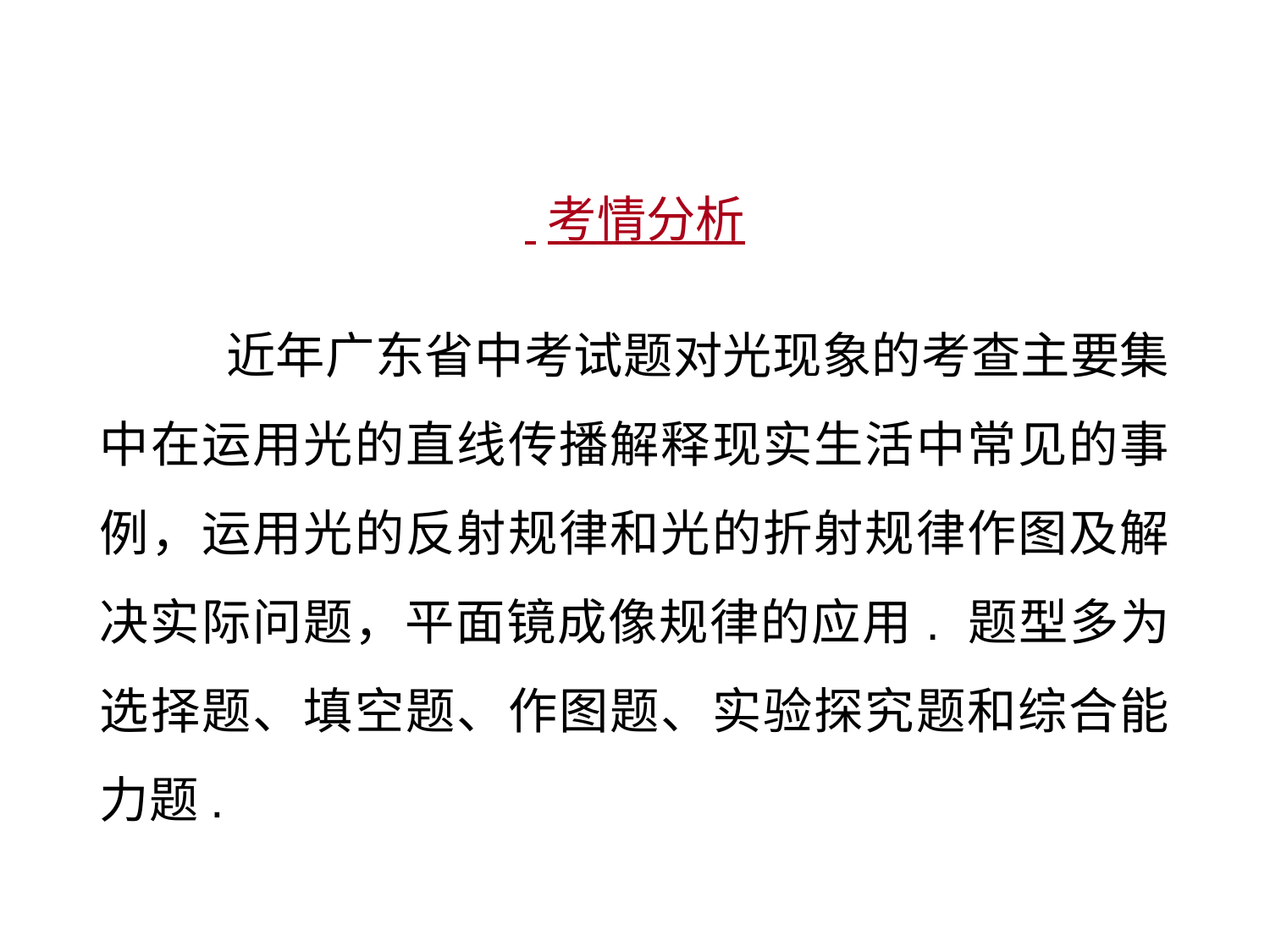

考情分析
 近年广东省中考试题对光现象的考查主要集中在运用光的直线传播解释现实生活中常见的事例，运用光的反射规律和光的折射规律作图及解决实际问题，平面镜成像规律的应用. 题型多为选择题、填空题、作图题、实验探究题和综合能力题.